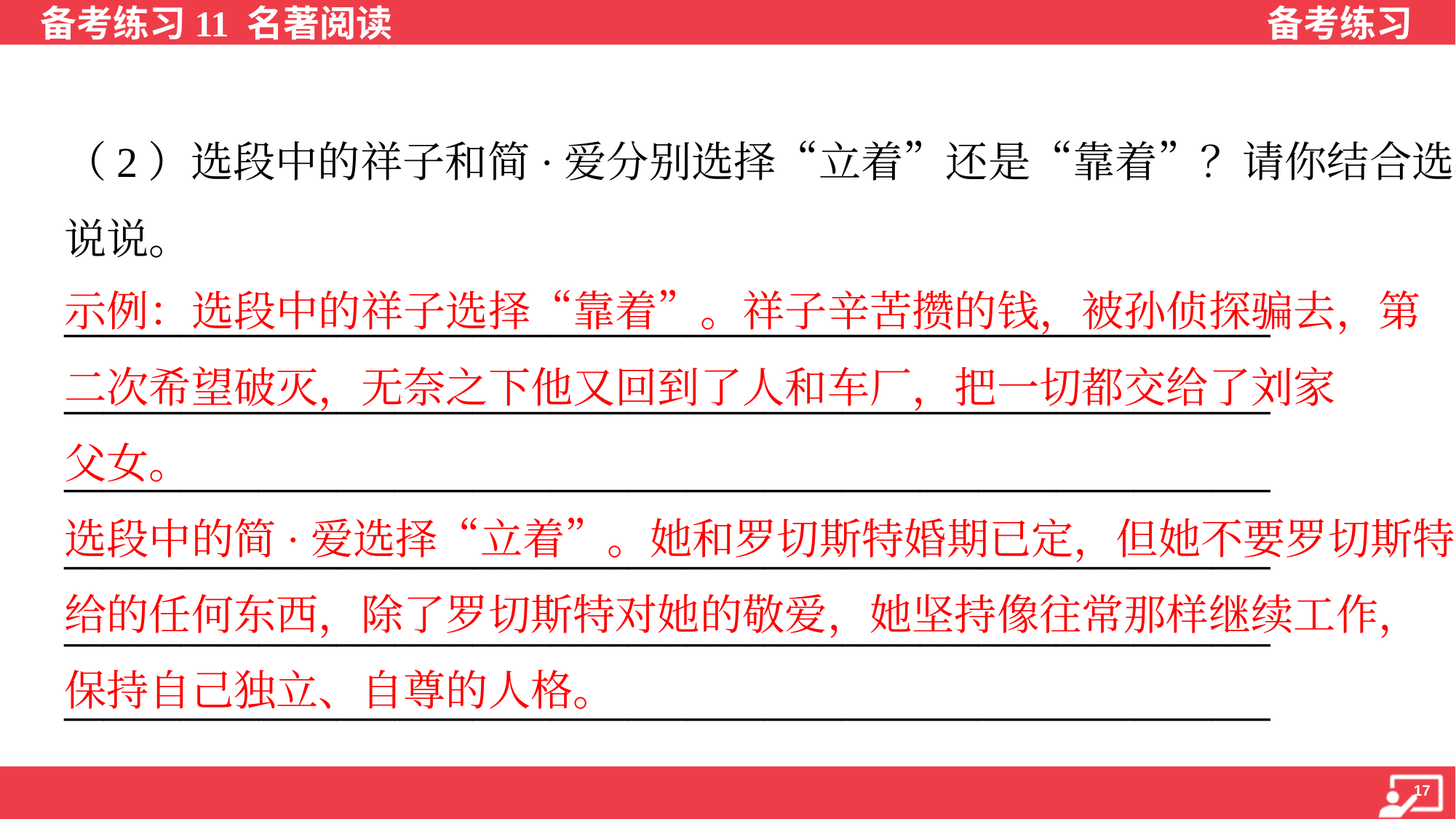

（2）选段中的祥子和简·爱分别选择“立着”还是“靠着”？请你结合选段
说说。
______________________________________________________________
______________________________________________________________
______________________________________________________________
______________________________________________________________
______________________________________________________________
______________________________________________________________
示例：选段中的祥子选择“靠着”。祥子辛苦攒的钱，被孙侦探骗去，第
二次希望破灭，无奈之下他又回到了人和车厂，把一切都交给了刘家
父女。
选段中的简·爱选择“立着”。她和罗切斯特婚期已定，但她不要罗切斯特
给的任何东西，除了罗切斯特对她的敬爱，她坚持像往常那样继续工作，
保持自己独立、自尊的人格。